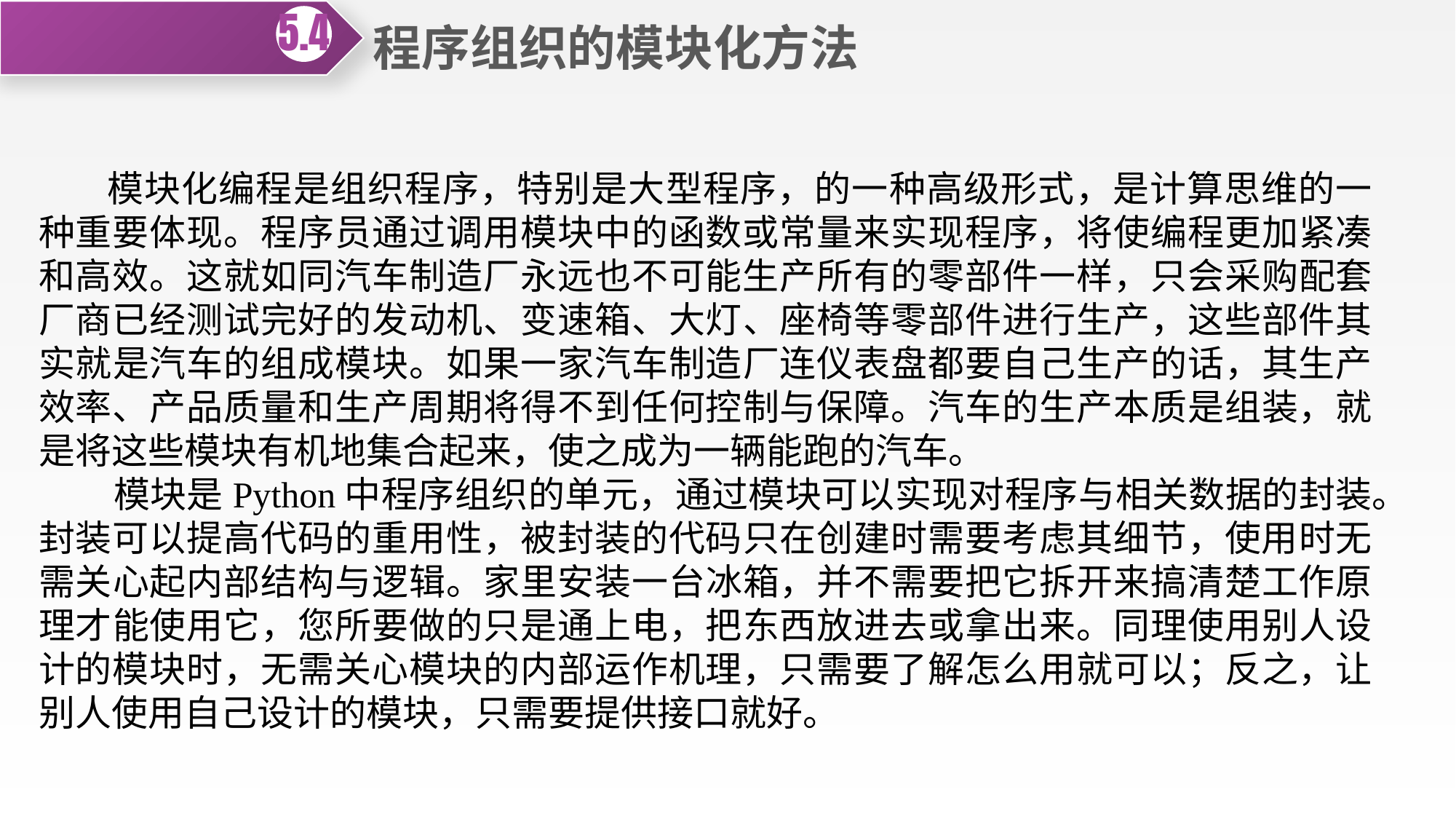

程序组织的模块化方法

5.4

   模块化编程是组织程序，特别是大型程序，的一种高级形式，是计算思维的一种重要体现。程序员通过调用模块中的函数或常量来实现程序，将使编程更加紧凑和高效。这就如同汽车制造厂永远也不可能生产所有的零部件一样，只会采购配套厂商已经测试完好的发动机、变速箱、大灯、座椅等零部件进行生产，这些部件其实就是汽车的组成模块。如果一家汽车制造厂连仪表盘都要自己生产的话，其生产效率、产品质量和生产周期将得不到任何控制与保障。汽车的生产本质是组装，就是将这些模块有机地集合起来，使之成为一辆能跑的汽车。
    模块是Python中程序组织的单元，通过模块可以实现对程序与相关数据的封装。封装可以提高代码的重用性，被封装的代码只在创建时需要考虑其细节，使用时无需关心起内部结构与逻辑。家里安装一台冰箱，并不需要把它拆开来搞清楚工作原理才能使用它，您所要做的只是通上电，把东西放进去或拿出来。同理使用别人设计的模块时，无需关心模块的内部运作机理，只需要了解怎么用就可以；反之，让别人使用自己设计的模块，只需要提供接口就好。